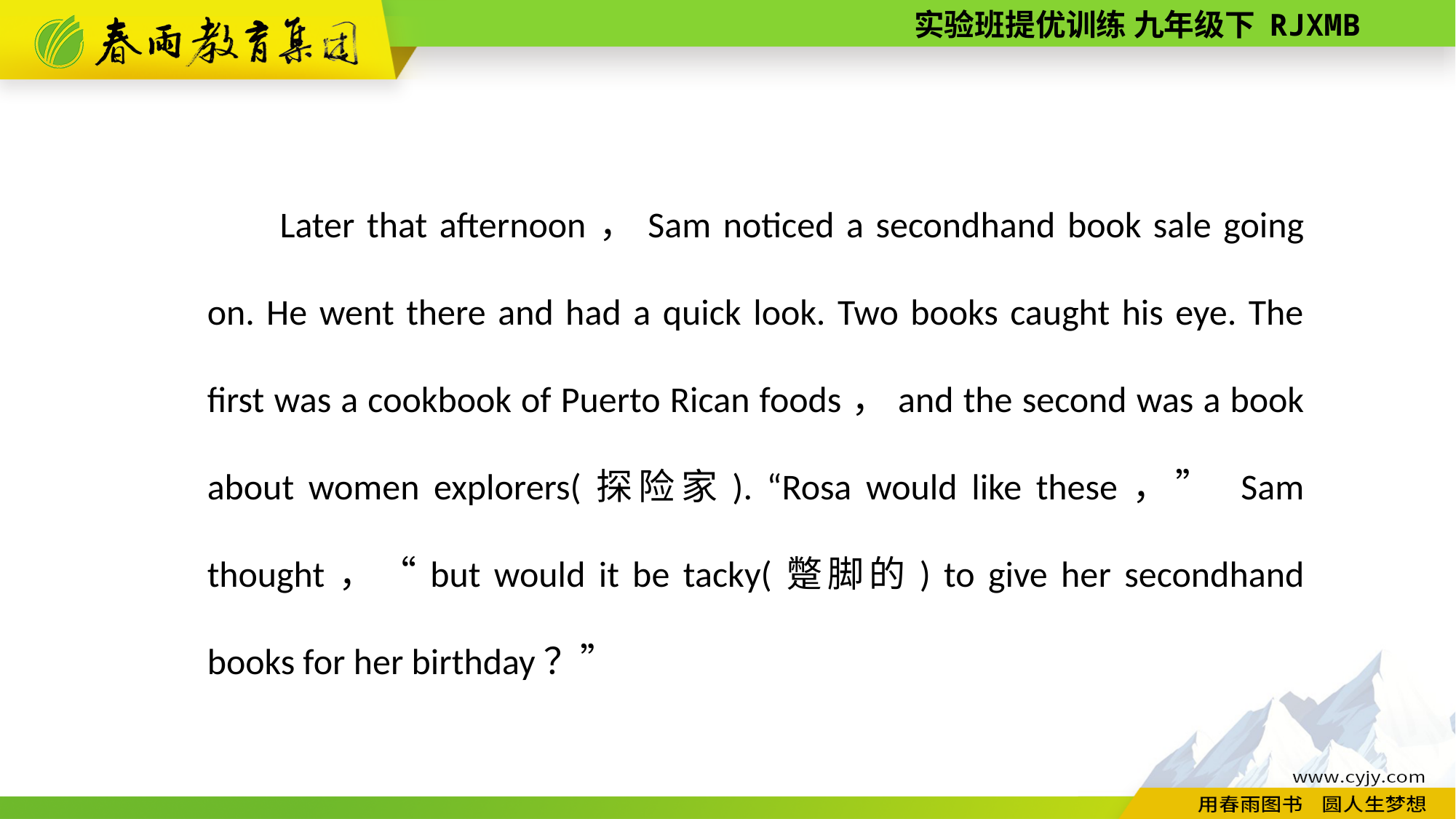

Later that afternoon，Sam noticed a second­hand book sale going on. He went there and had a quick look. Two books caught his eye. The first was a cookbook of Puerto Rican foods，and the second was a book about women explorers(探险家). “Rosa would like these，” Sam thought，“but would it be tacky(蹩脚的) to give her second­hand books for her birthday？”